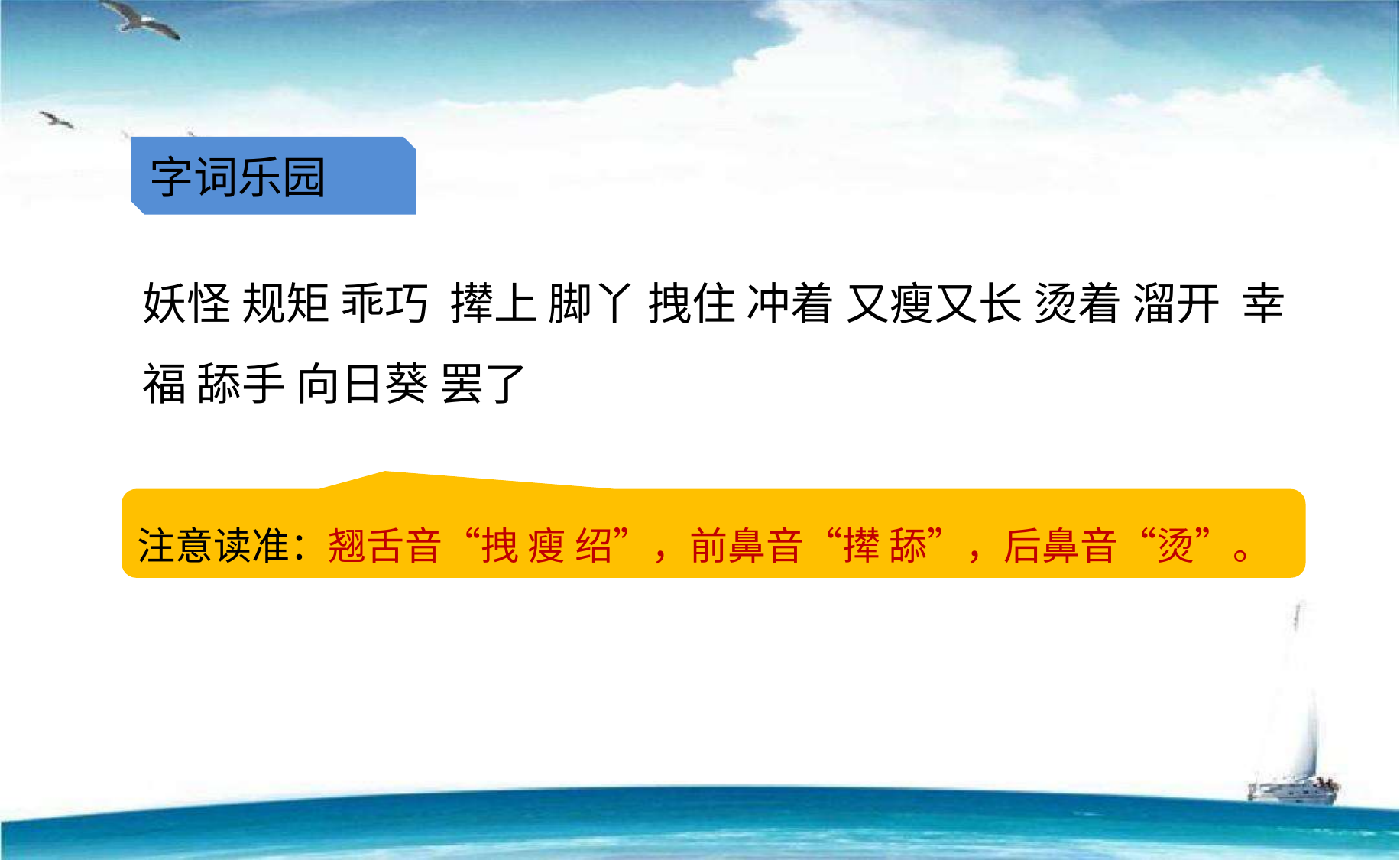

字词乐园

妖怪 规矩 乖巧  撵上 脚丫 拽住 冲着 又瘦又长 烫着 溜开  幸福 舔手 向日葵 罢了
注意读准：翘舌音“拽 瘦 绍”，前鼻音“撵 舔”，后鼻音“烫”。